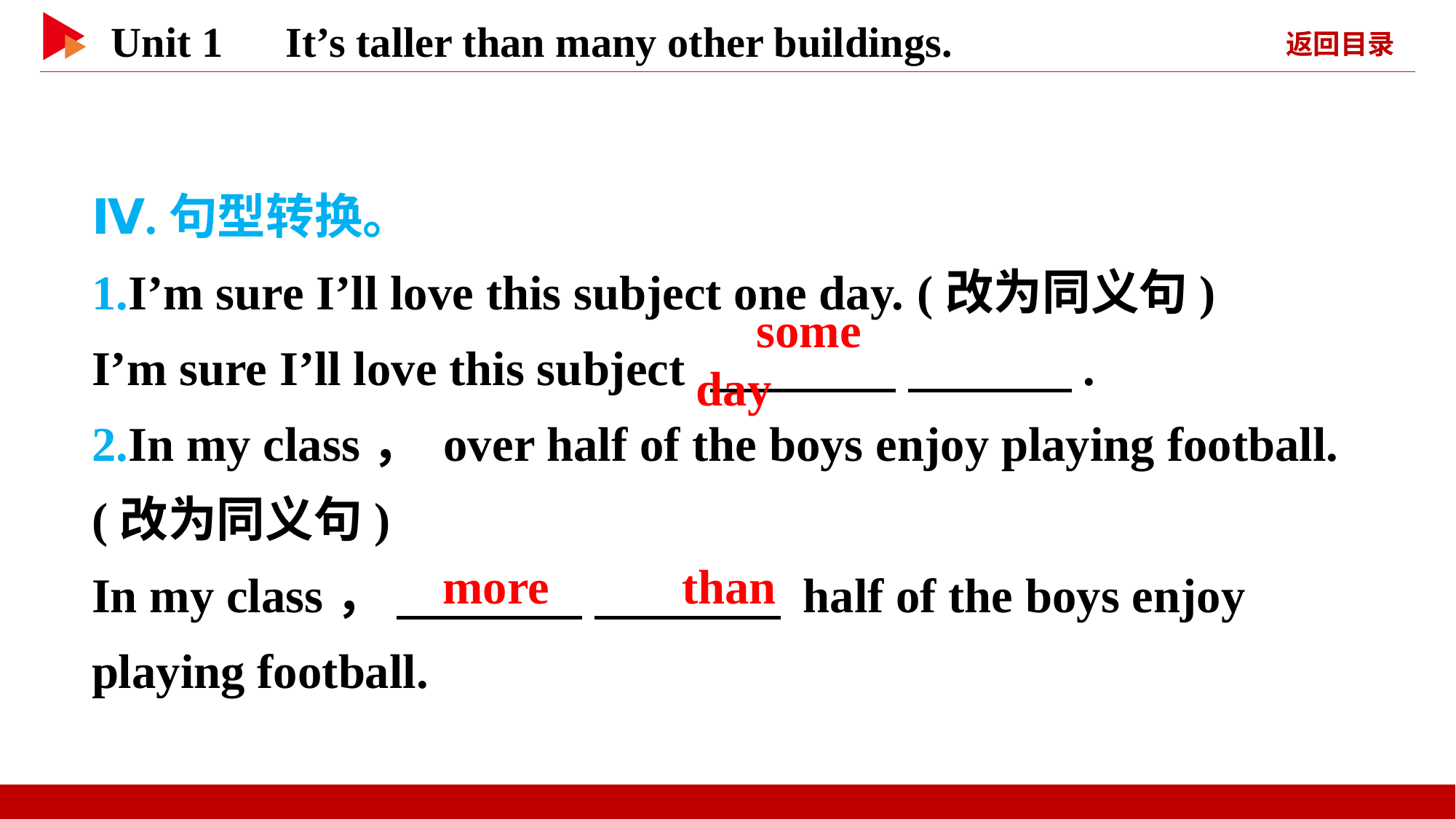

Ⅳ.句型转换。
1.I’m sure I’ll love this subject one day. (改为同义句)
I’m sure I’ll love this subject 　        　 　      　.
2.In my class， over half of the boys enjoy playing football. (改为同义句)
In my class， 　        　 　        　 half of the boys enjoy playing football.
　some　 　day
　more　 　than